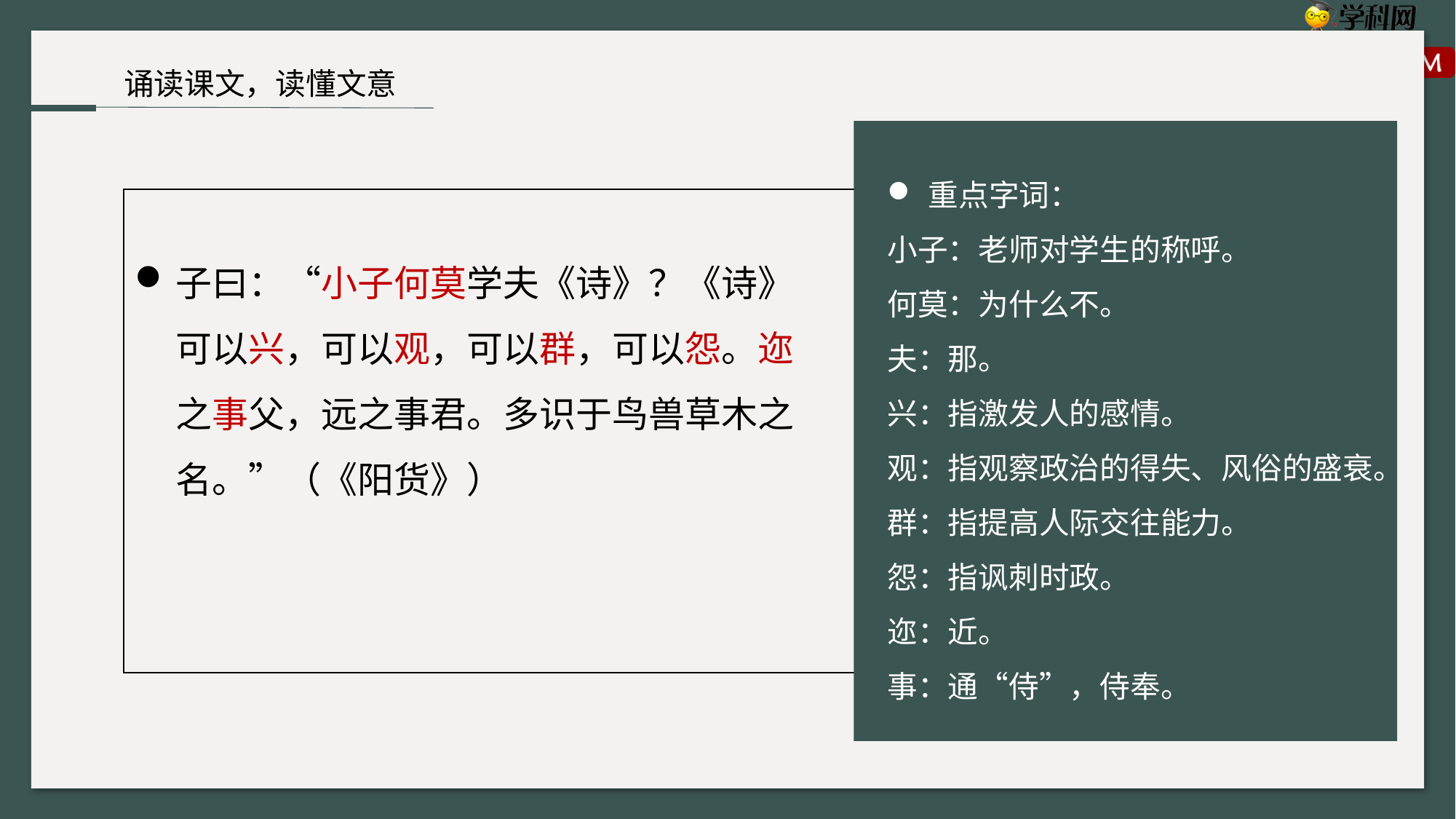

诵读课文，读懂文意

重点字词：
小子：老师对学生的称呼。
何莫：为什么不。
夫：那。
兴：指激发人的感情。
观：指观察政治的得失、风俗的盛衰。
群：指提高人际交往能力。
怨：指讽刺时政。
迩：近。
事：通“侍”，侍奉。

子曰：“小子何莫学夫《诗》？《诗》可以兴，可以观，可以群，可以怨。迩之事父，远之事君。多识于鸟兽草木之名。”（《阳货》）